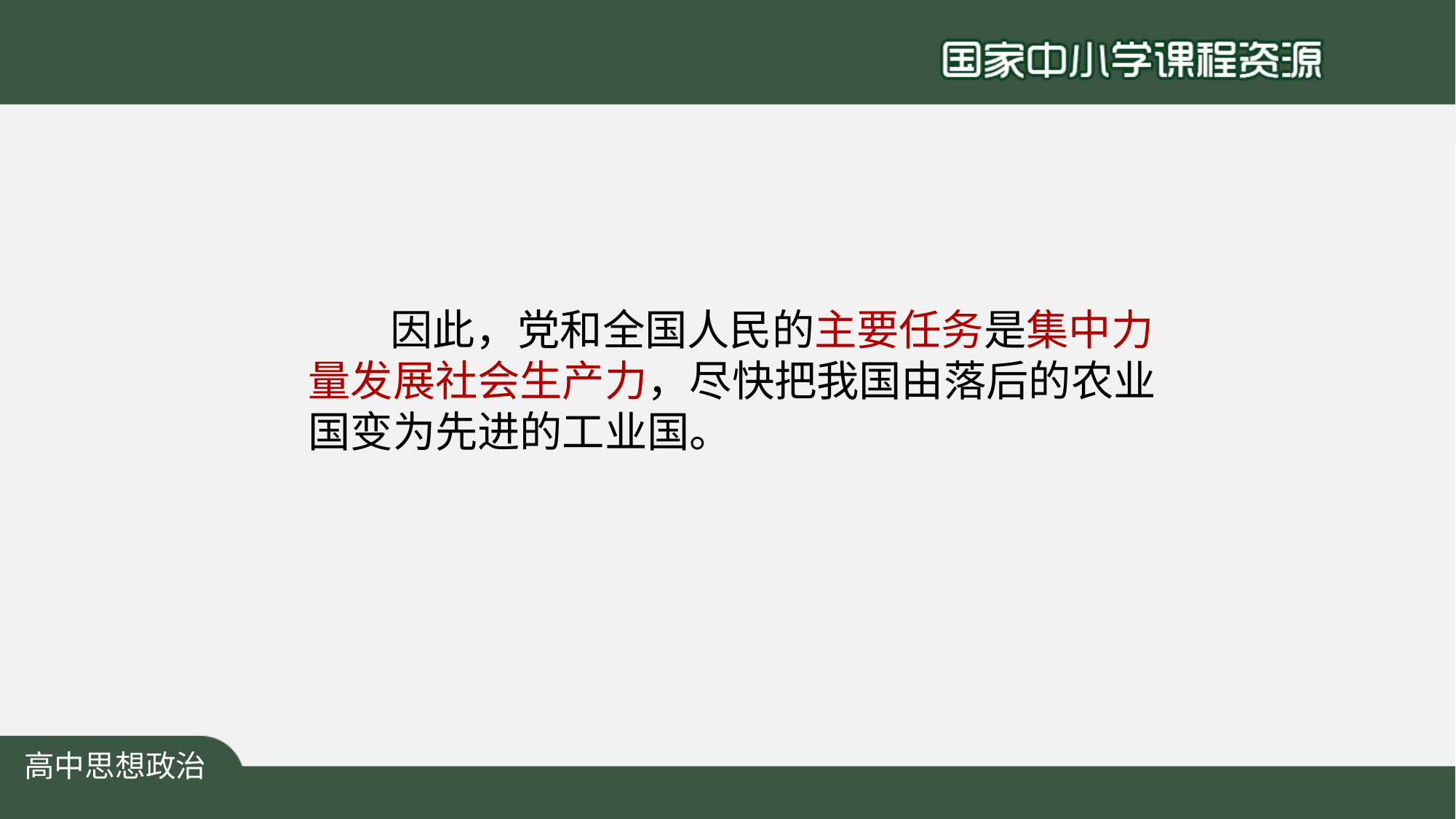

因此，党和全国人民的主要任务是集中力量发展社会生产力，尽快把我国由落后的农业国变为先进的工业国。